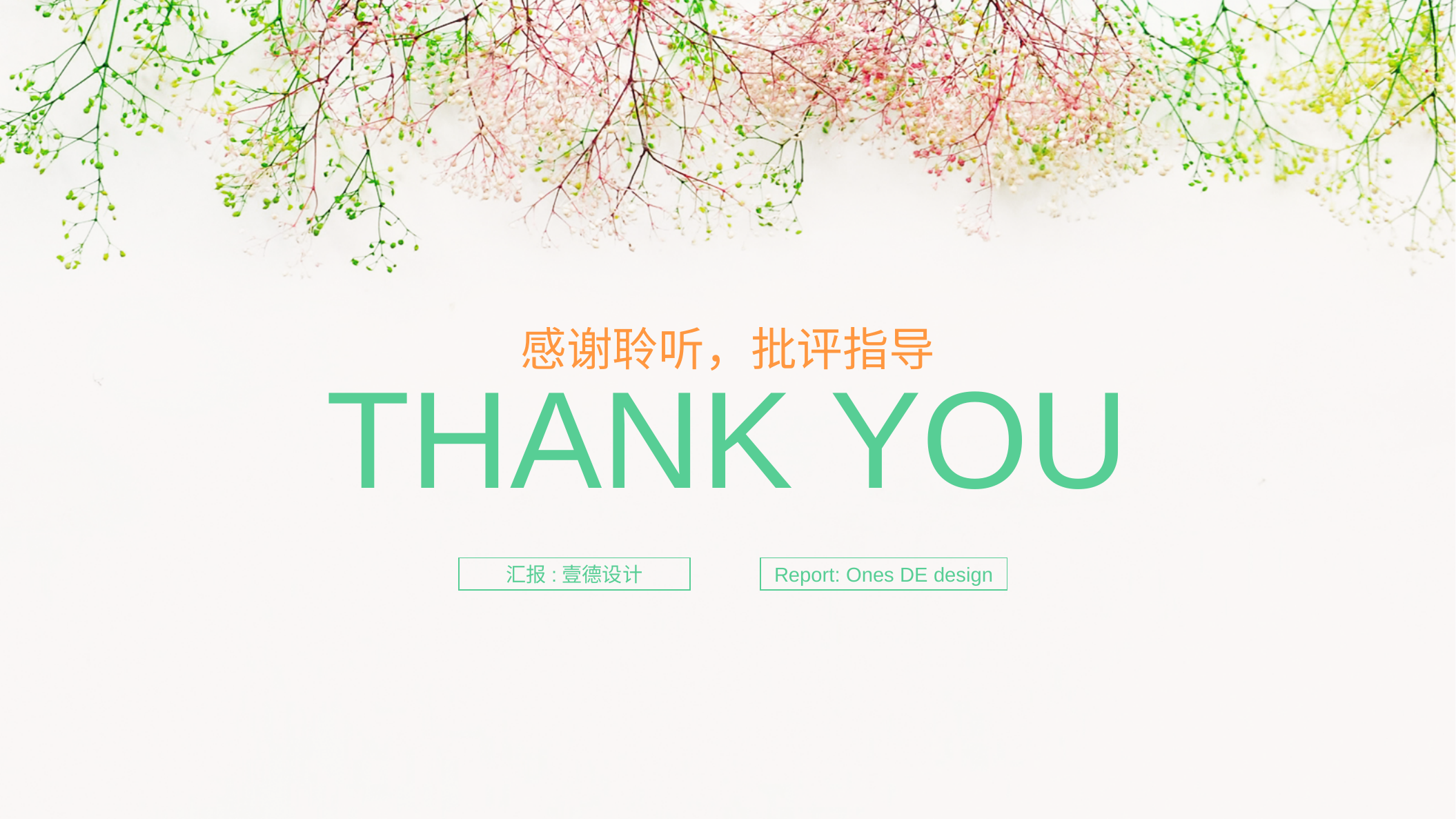

感谢聆听，批评指导
THANK YOU
汇报:壹德设计
Report: Ones DE design